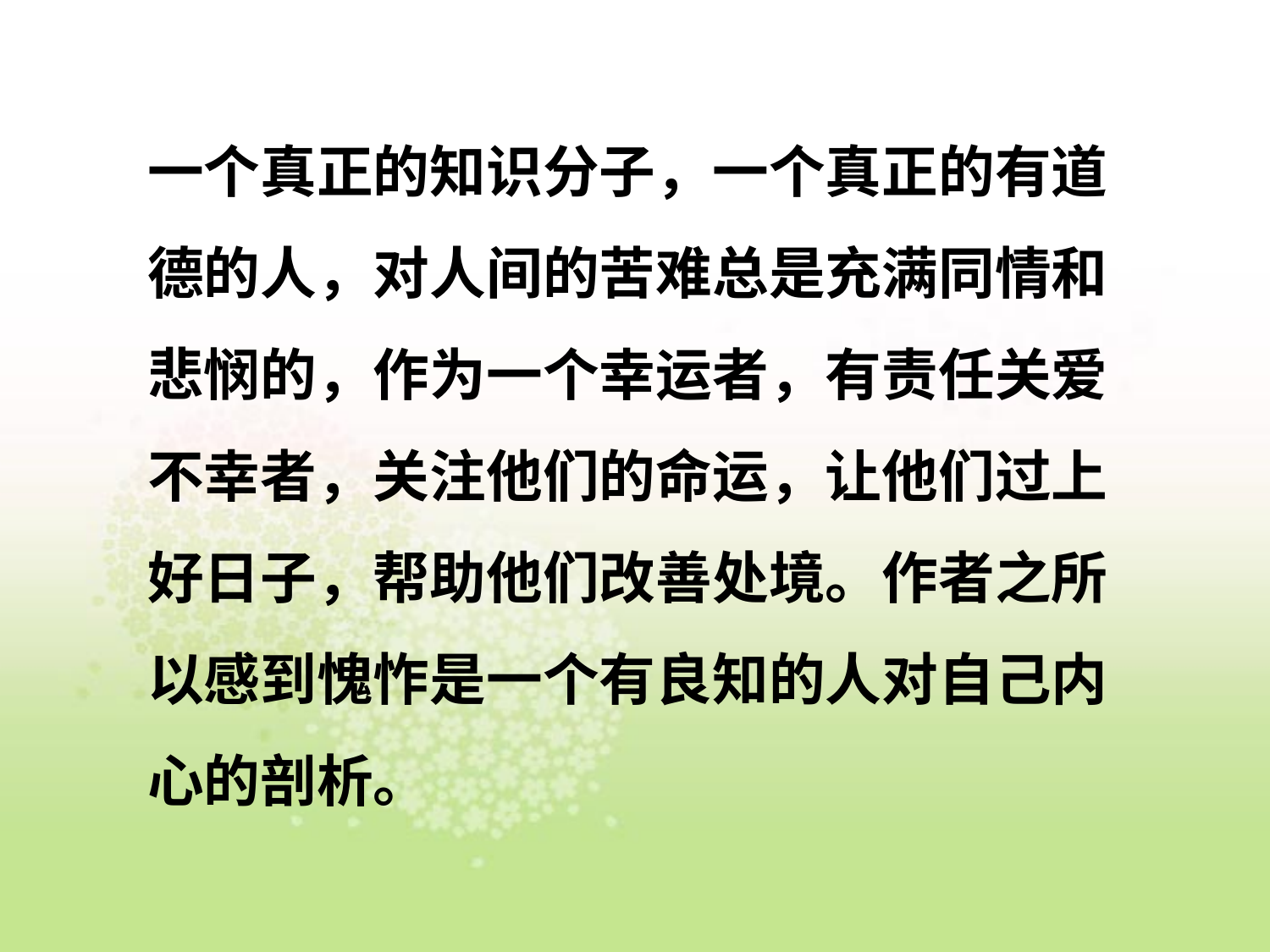

一个真正的知识分子，一个真正的有道德的人，对人间的苦难总是充满同情和悲悯的，作为一个幸运者，有责任关爱不幸者，关注他们的命运，让他们过上好日子，帮助他们改善处境。作者之所以感到愧怍是一个有良知的人对自己内心的剖析。